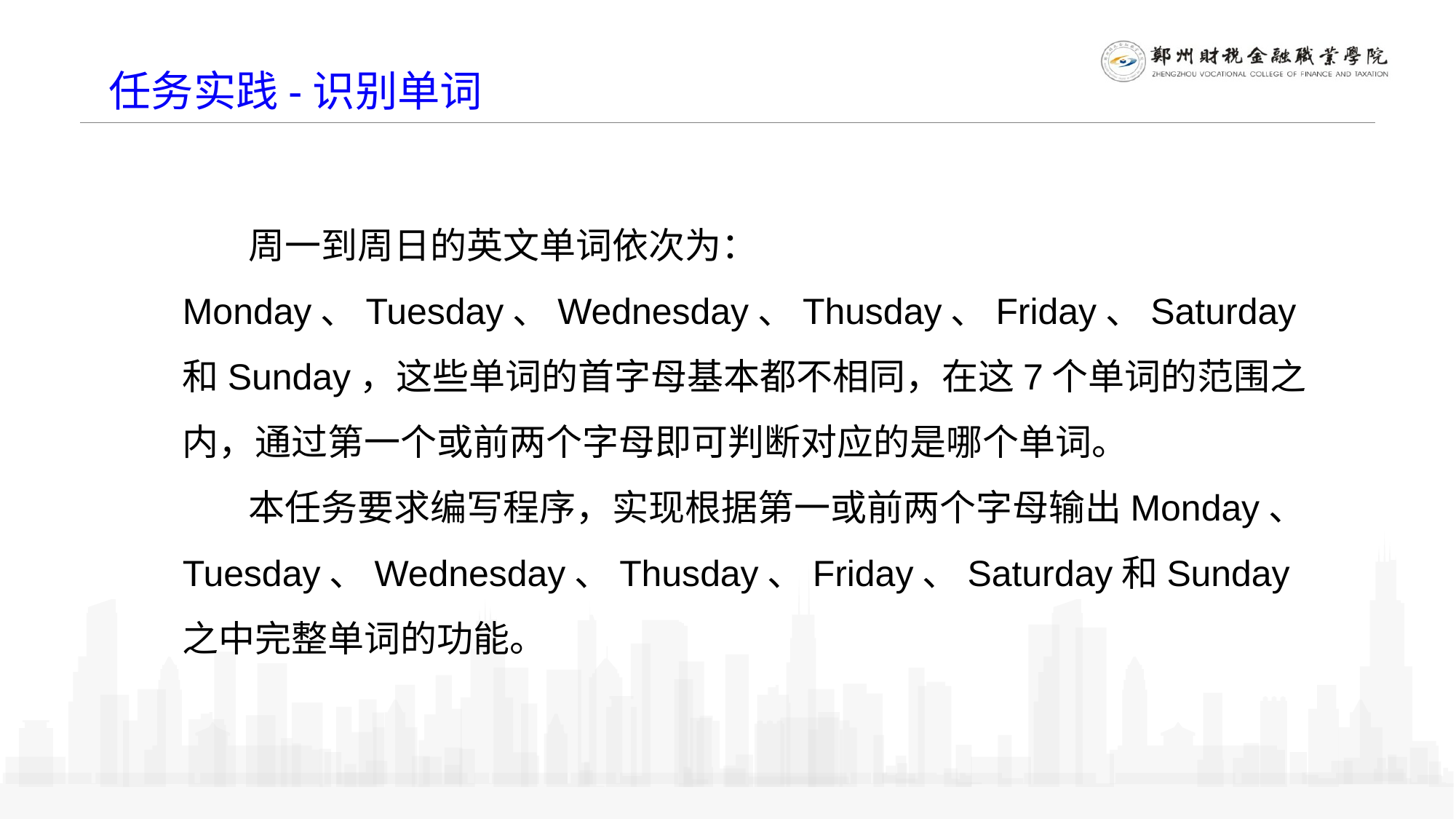

任务实践-识别单词
       周一到周日的英文单词依次为：Monday、Tuesday、Wednesday、Thusday、Friday、Saturday和Sunday，这些单词的首字母基本都不相同，在这7个单词的范围之内，通过第一个或前两个字母即可判断对应的是哪个单词。
       本任务要求编写程序，实现根据第一或前两个字母输出Monday、Tuesday、Wednesday、Thusday、Friday、Saturday和Sunday之中完整单词的功能。